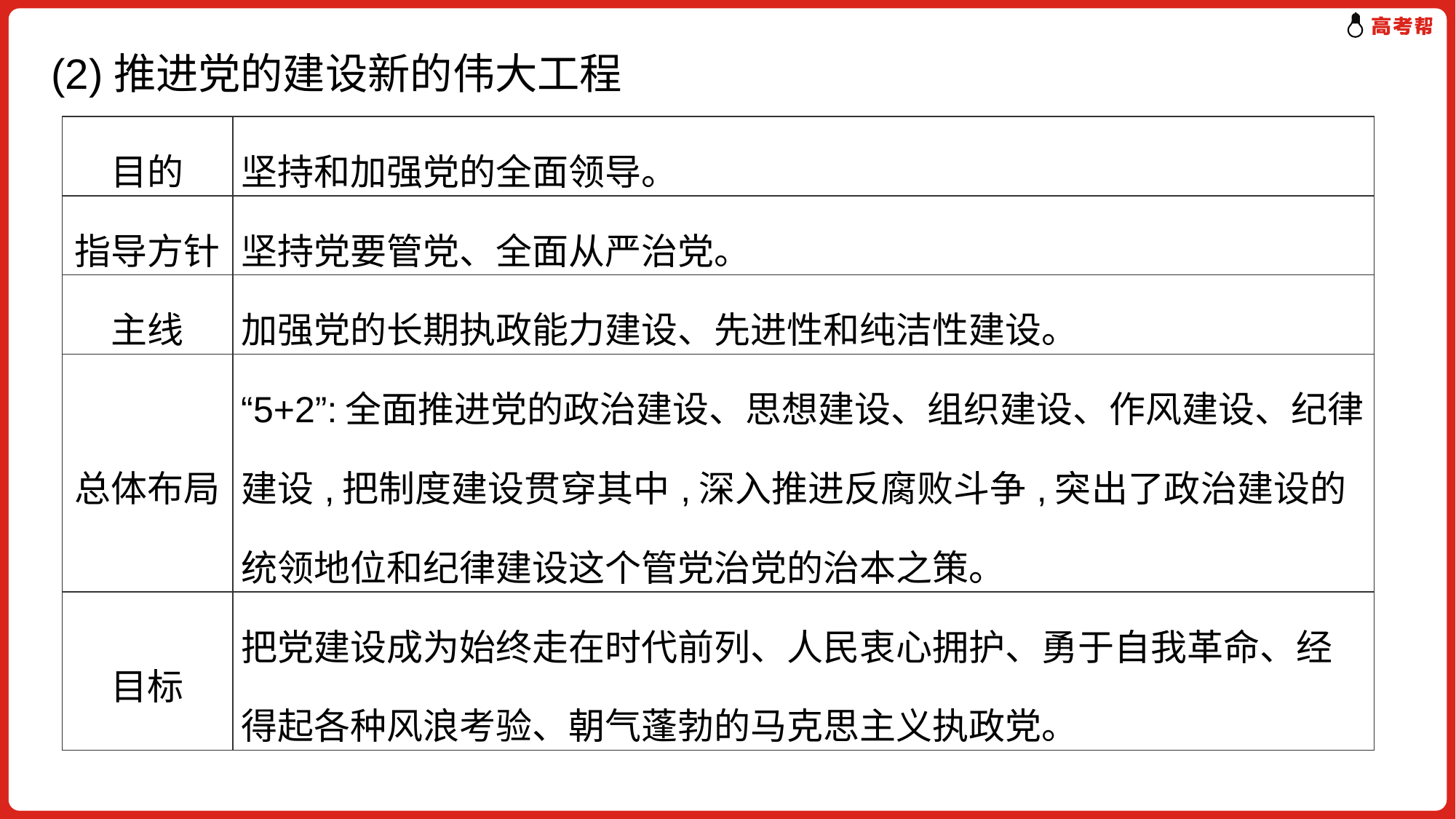

# (2)推进党的建设新的伟大工程
| 目的 | 坚持和加强党的全面领导。 |
| --- | --- |
| 指导方针 | 坚持党要管党、全面从严治党。 |
| 主线 | 加强党的长期执政能力建设、先进性和纯洁性建设。 |
| 总体布局 | “5+2”:全面推进党的政治建设、思想建设、组织建设、作风建设、纪律建设,把制度建设贯穿其中,深入推进反腐败斗争,突出了政治建设的统领地位和纪律建设这个管党治党的治本之策。 |
| 目标 | 把党建设成为始终走在时代前列、人民衷心拥护、勇于自我革命、经得起各种风浪考验、朝气蓬勃的马克思主义执政党。 |